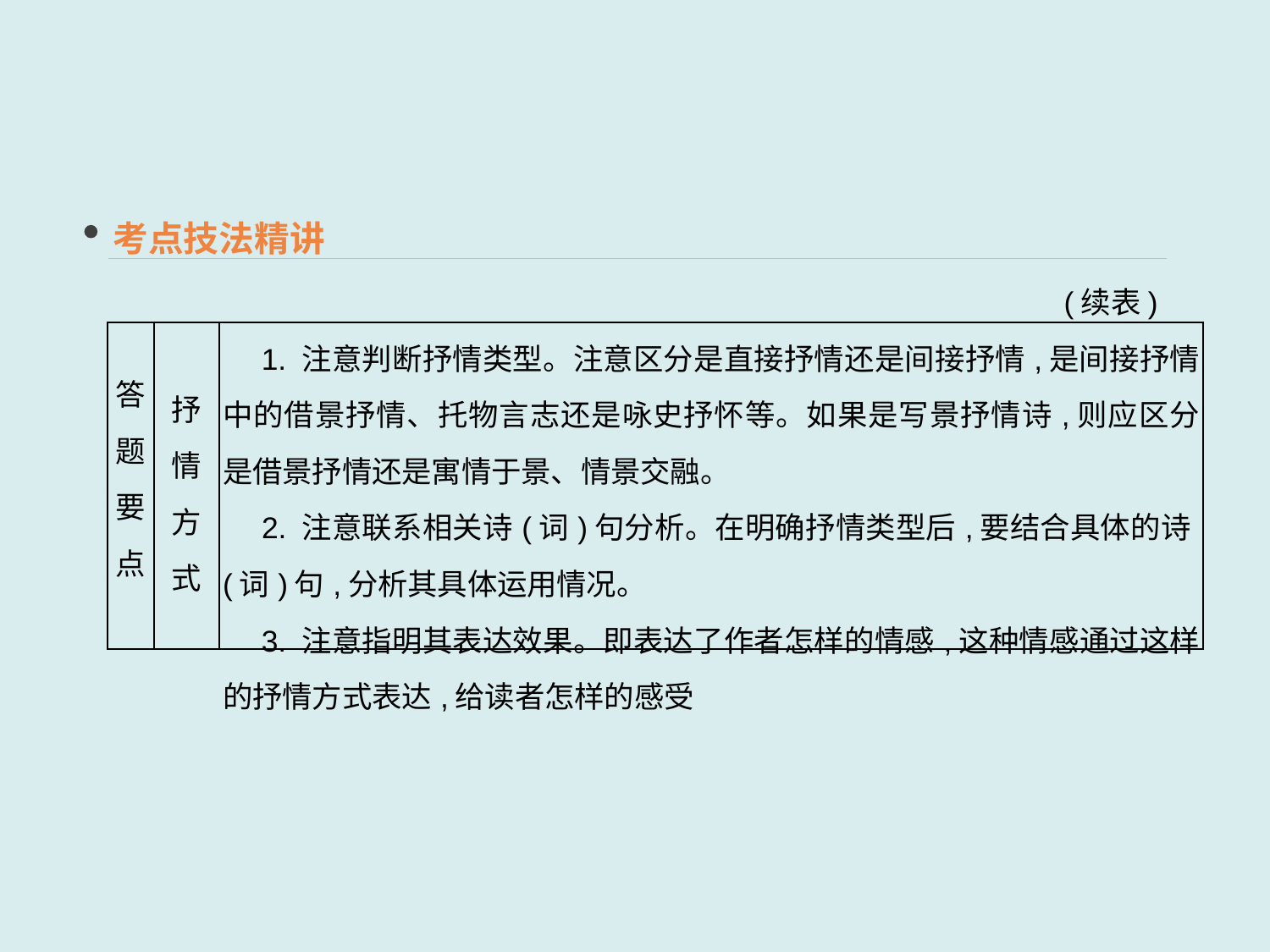

考点技法精讲

 (续表)

| 答题 要点 | 抒 情 方 式 | 1. 注意判断抒情类型。注意区分是直接抒情还是间接抒情,是间接抒情中的借景抒情、托物言志还是咏史抒怀等。如果是写景抒情诗,则应区分是借景抒情还是寓情于景、情景交融。 　2. 注意联系相关诗(词)句分析。在明确抒情类型后,要结合具体的诗(词)句,分析其具体运用情况。 　3. 注意指明其表达效果。即表达了作者怎样的情感,这种情感通过这样的抒情方式表达,给读者怎样的感受 |
| --- | --- | --- |